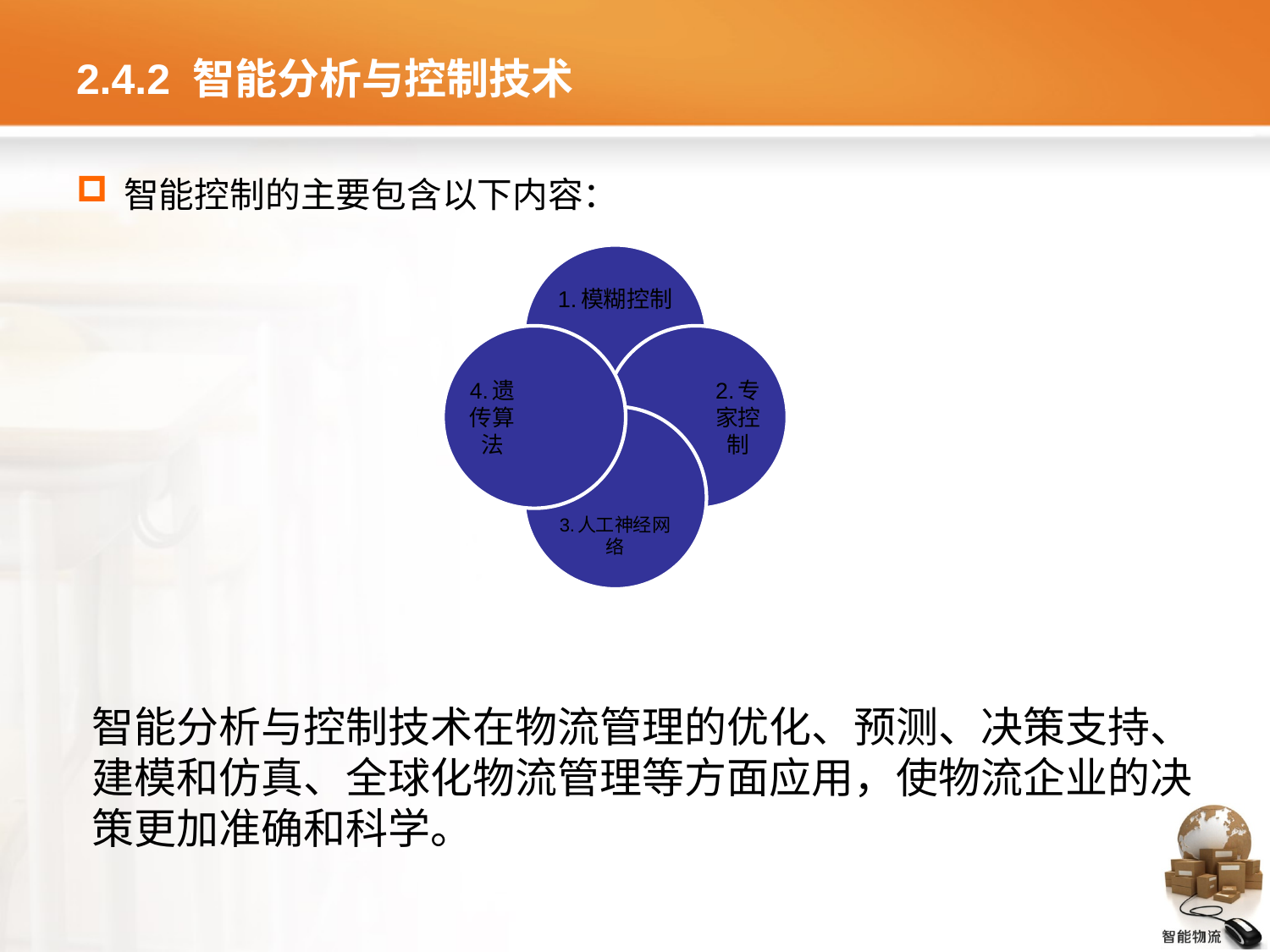

# 2.4.2 智能分析与控制技术
智能控制的主要包含以下内容：

1.模糊控制
2.专家控制
3.人工神经网络
4.遗传算法
智能分析与控制技术在物流管理的优化、预测、决策支持、建模和仿真、全球化物流管理等方面应用，使物流企业的决策更加准确和科学。